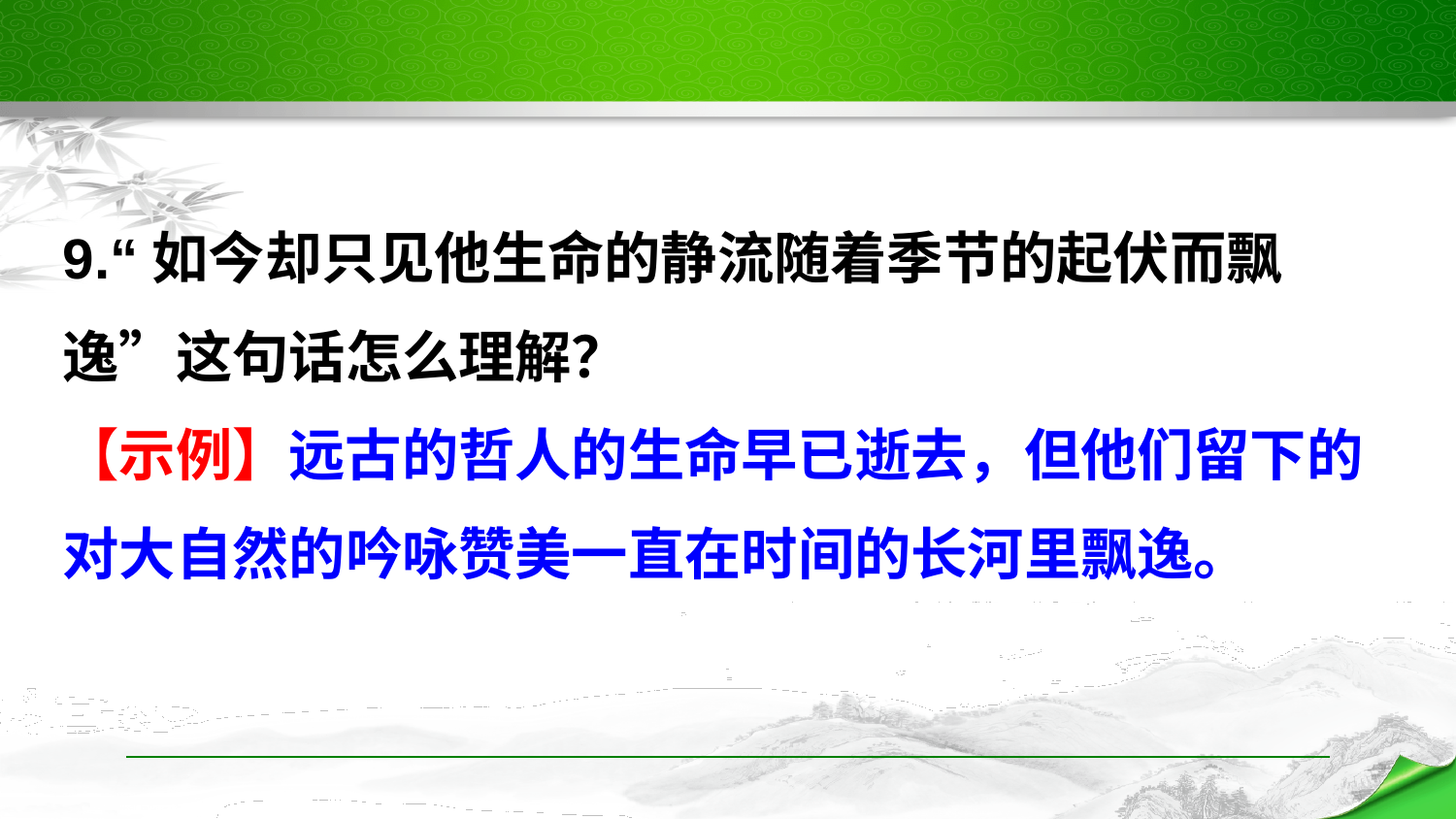

9.“如今却只见他生命的静流随着季节的起伏而飘逸”这句话怎么理解？
【示例】远古的哲人的生命早已逝去，但他们留下的对大自然的吟咏赞美一直在时间的长河里飘逸。